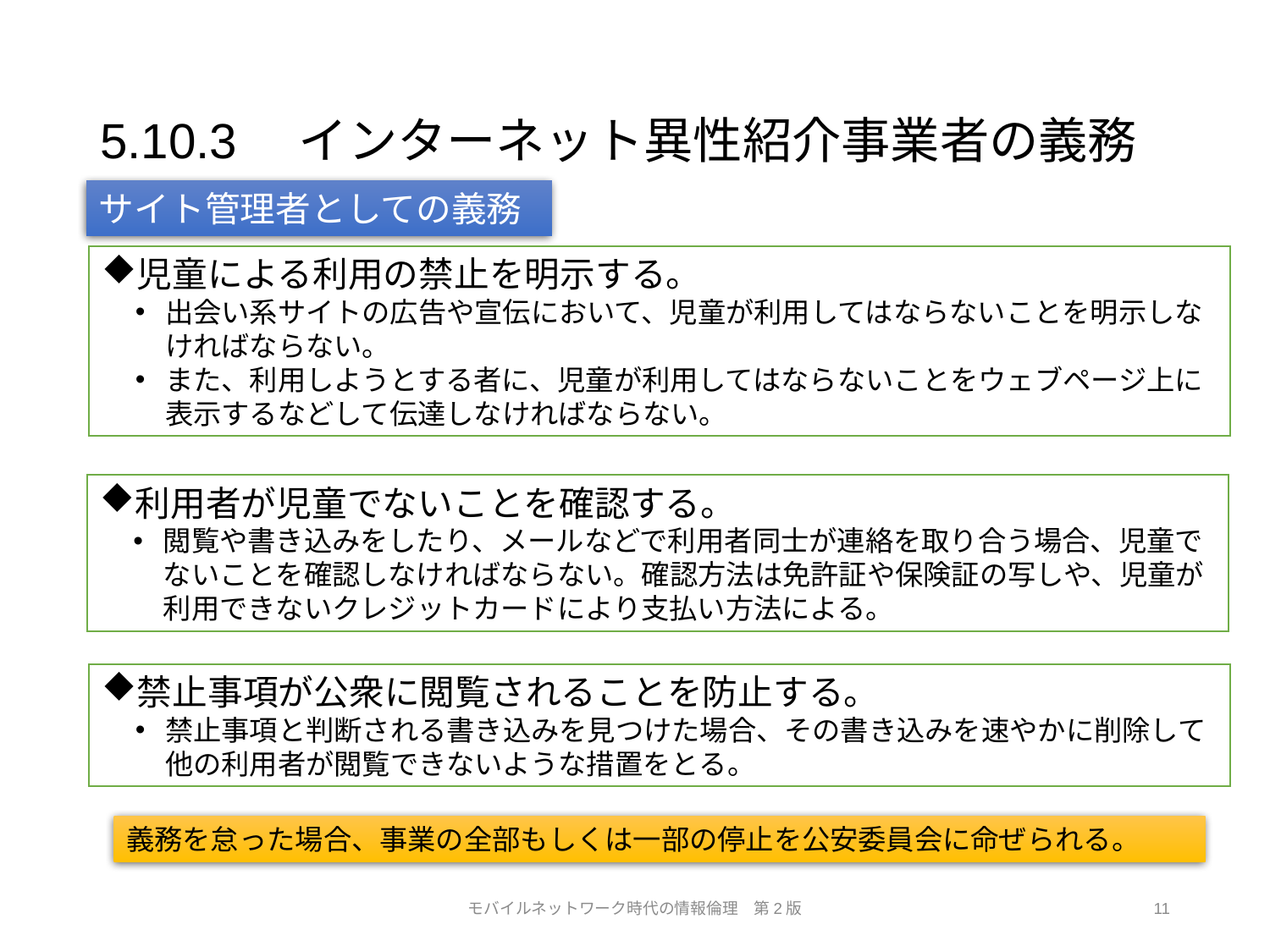

# 5.10.3　インターネット異性紹介事業者の義務
サイト管理者としての義務
児童による利用の禁止を明示する。
出会い系サイトの広告や宣伝において、児童が利用してはならないことを明示しなければならない。
また、利用しようとする者に、児童が利用してはならないことをウェブページ上に表示するなどして伝達しなければならない。
利用者が児童でないことを確認する。
閲覧や書き込みをしたり、メールなどで利用者同士が連絡を取り合う場合、児童でないことを確認しなければならない。確認方法は免許証や保険証の写しや、児童が利用できないクレジットカードにより支払い方法による。
禁止事項が公衆に閲覧されることを防止する。
禁止事項と判断される書き込みを見つけた場合、その書き込みを速やかに削除して他の利用者が閲覧できないような措置をとる。
義務を怠った場合、事業の全部もしくは一部の停止を公安委員会に命ぜられる。
モバイルネットワーク時代の情報倫理　第2版
11